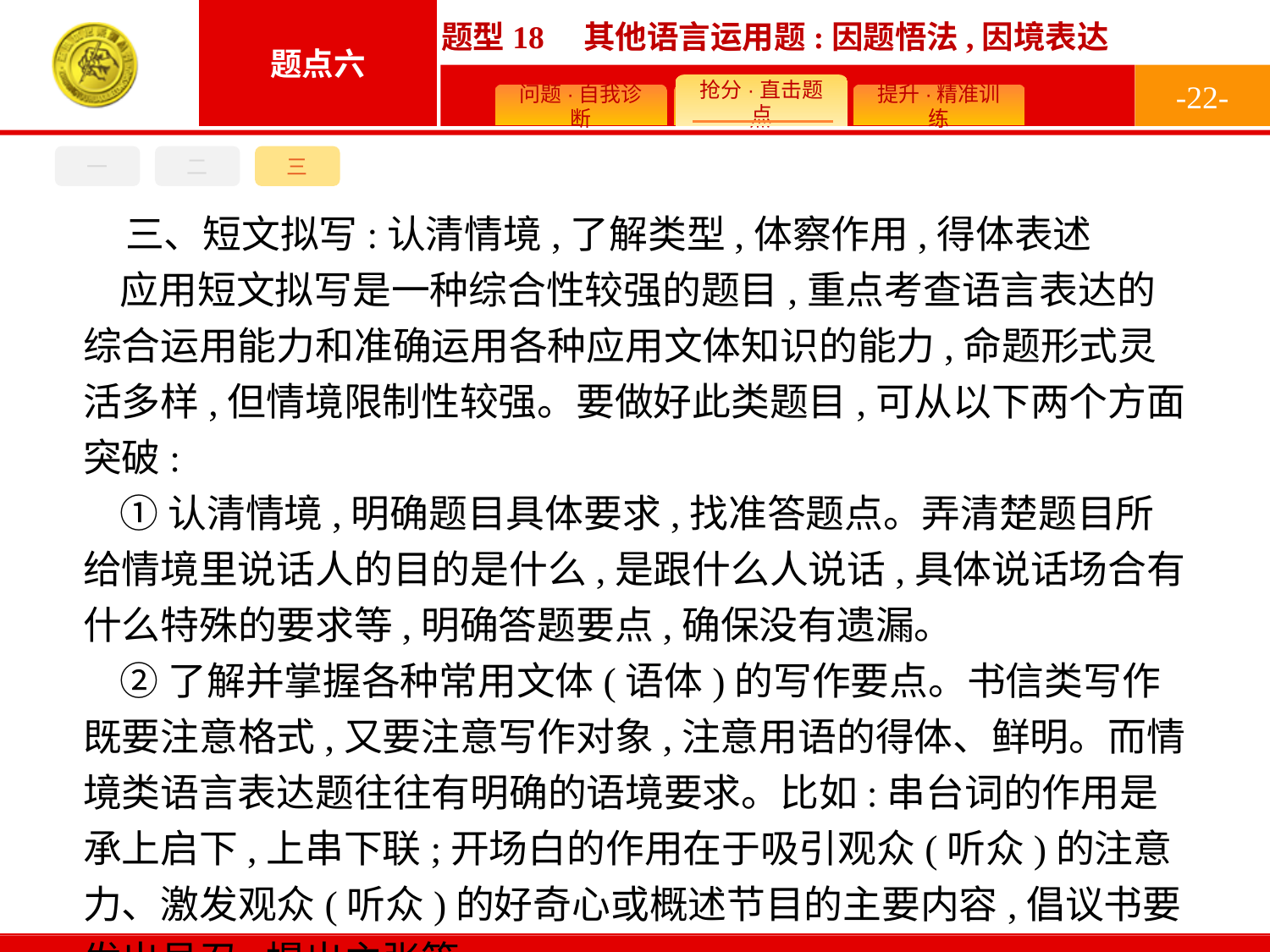

-22-
一
二
三
三、短文拟写:认清情境,了解类型,体察作用,得体表述
应用短文拟写是一种综合性较强的题目,重点考查语言表达的综合运用能力和准确运用各种应用文体知识的能力,命题形式灵活多样,但情境限制性较强。要做好此类题目,可从以下两个方面突破:
①认清情境,明确题目具体要求,找准答题点。弄清楚题目所给情境里说话人的目的是什么,是跟什么人说话,具体说话场合有什么特殊的要求等,明确答题要点,确保没有遗漏。
②了解并掌握各种常用文体(语体)的写作要点。书信类写作既要注意格式,又要注意写作对象,注意用语的得体、鲜明。而情境类语言表达题往往有明确的语境要求。比如:串台词的作用是承上启下,上串下联;开场白的作用在于吸引观众(听众)的注意力、激发观众(听众)的好奇心或概述节目的主要内容,倡议书要发出号召,提出主张等。